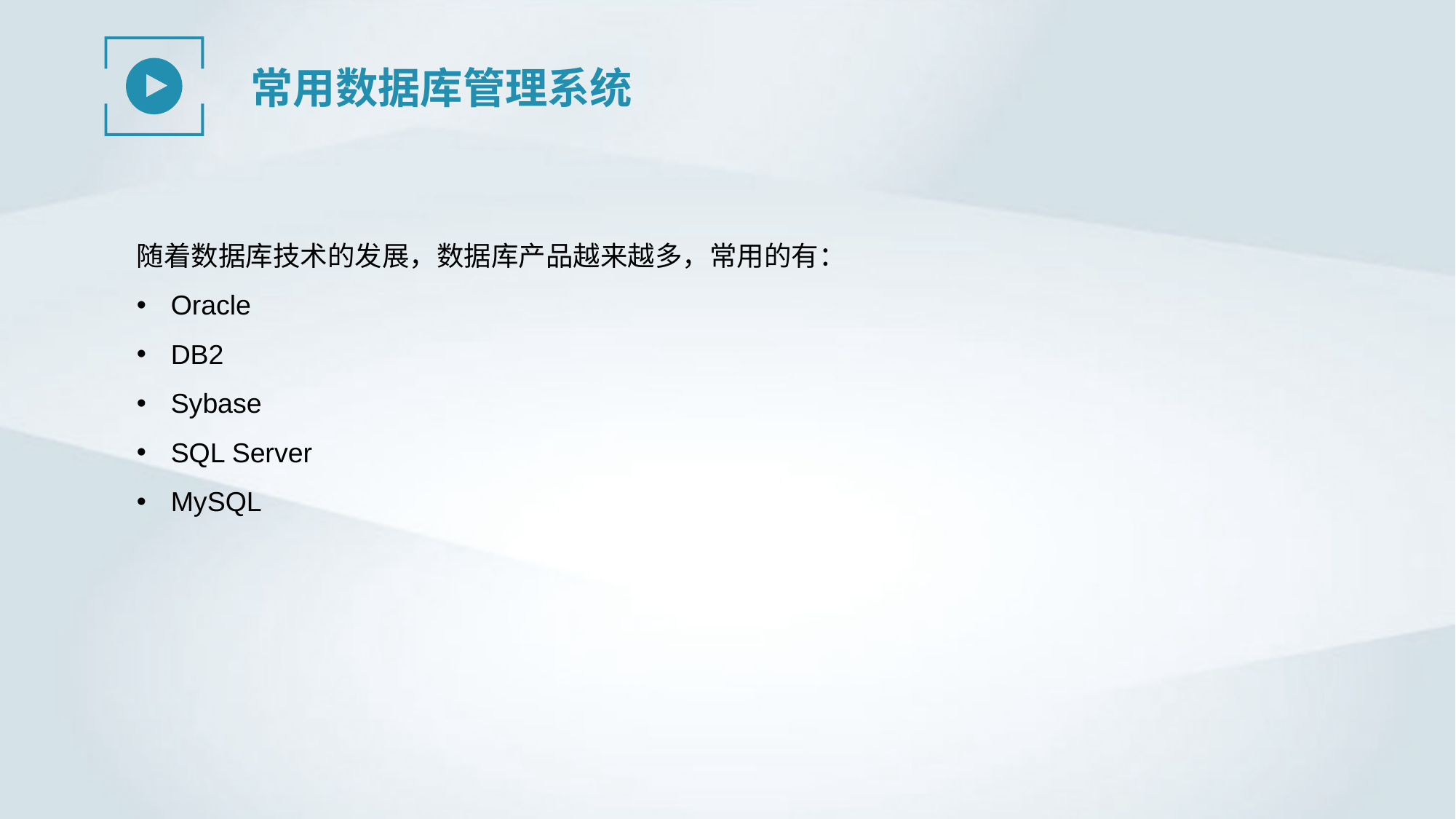

常用数据库管理系统
随着数据库技术的发展，数据库产品越来越多，常用的有：
Oracle
DB2
Sybase
SQL Server
MySQL